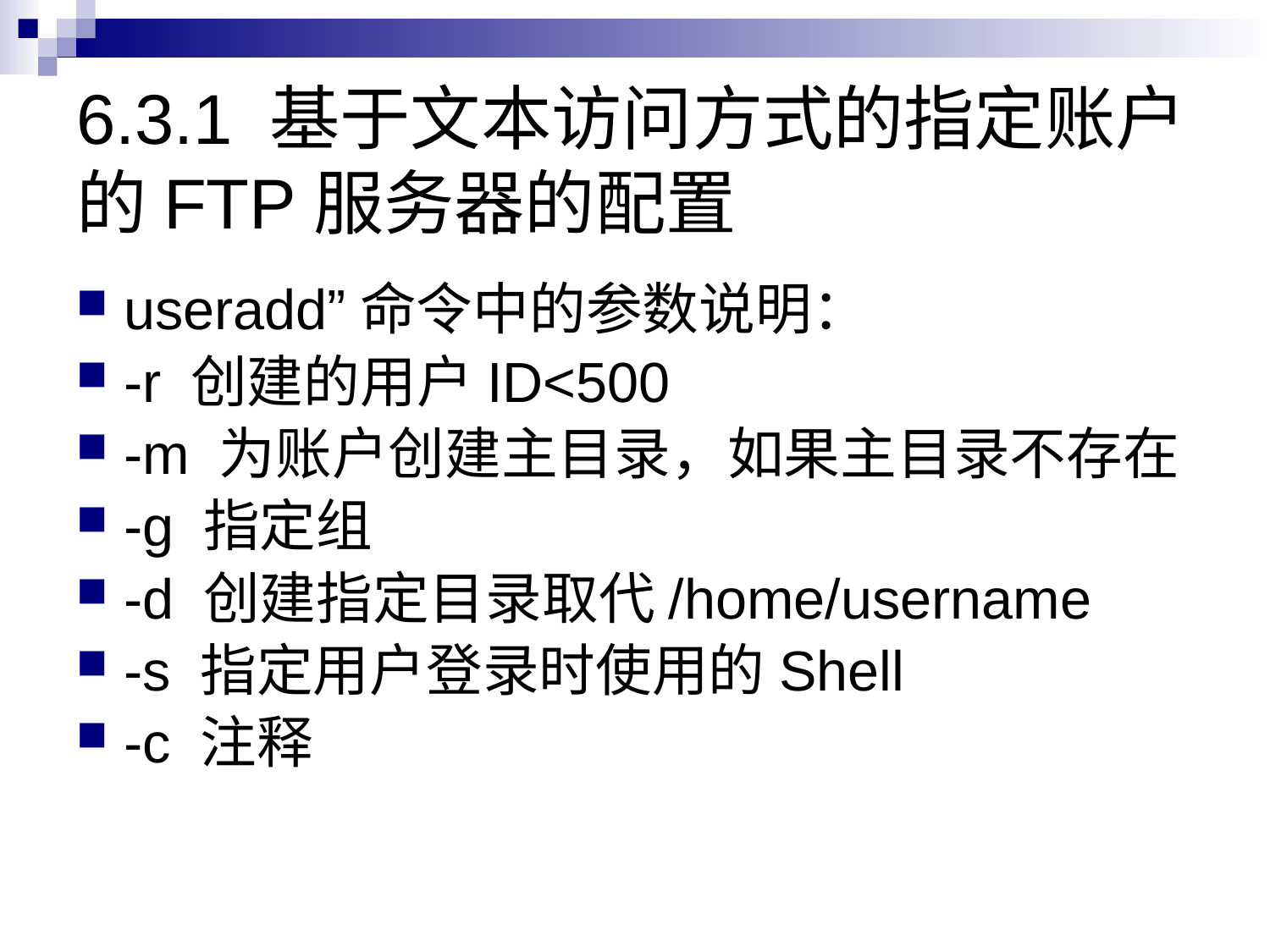

# 6.3.1 基于文本访问方式的指定账户的FTP服务器的配置
useradd”命令中的参数说明：
-r 创建的用户ID<500
-m 为账户创建主目录，如果主目录不存在
-g 指定组
-d 创建指定目录取代/home/username
-s 指定用户登录时使用的Shell
-c 注释